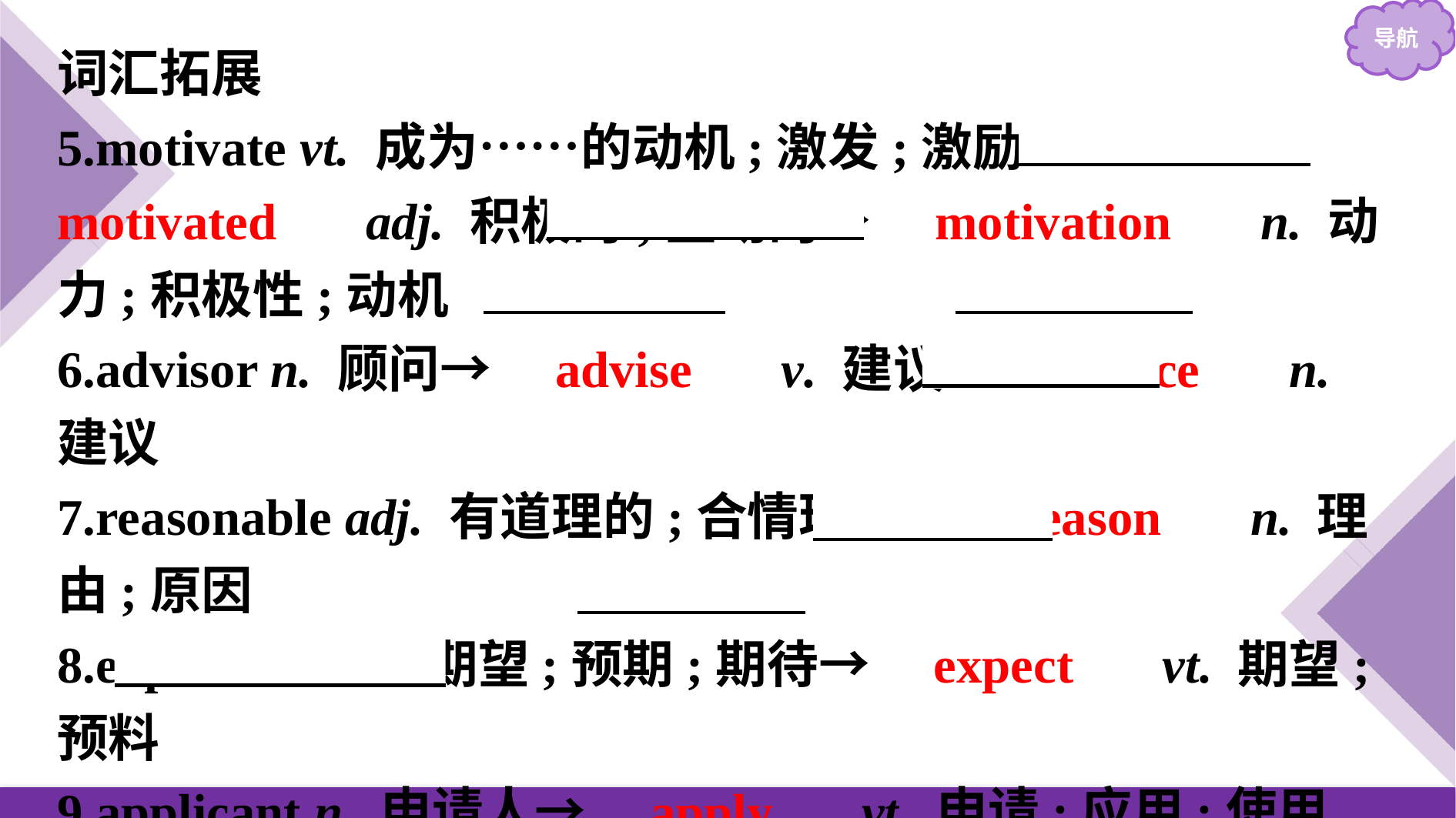

词汇拓展
5.motivate vt. 成为……的动机;激发;激励→　motivated　 adj. 积极的;主动的→　motivation　 n. 动力;积极性;动机
6.advisor n. 顾问→　advise　 v. 建议→　advice　 n. 建议
7.reasonable adj. 有道理的;合情理的→　reason　 n. 理由;原因
8.expectation n. 期望;预期;期待→　expect　 vt. 期望;预料
9.applicant n. 申请人→　apply　 vt. 申请;应用;使用
→　application　 n. 申请;应用